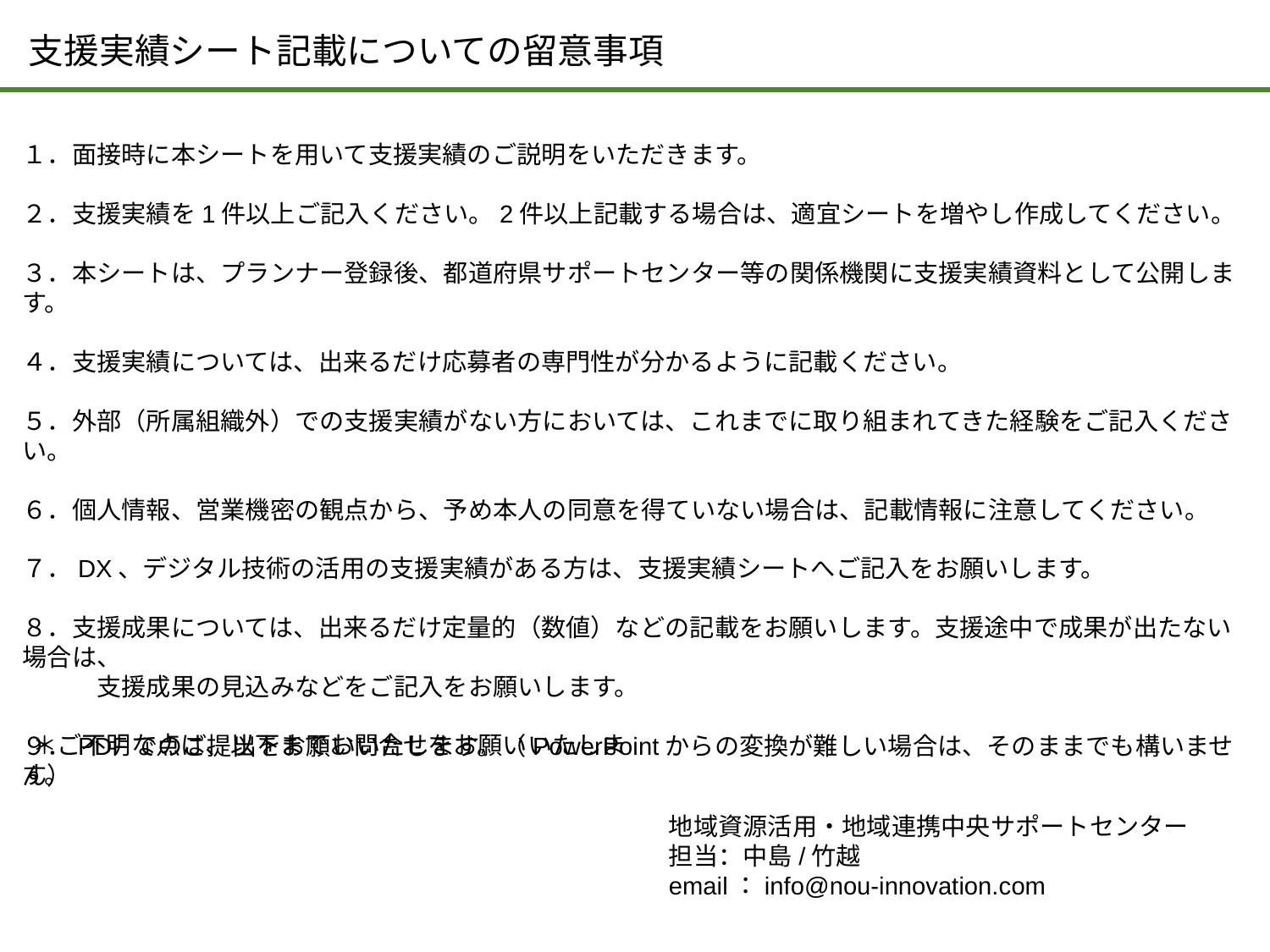

支援実績シート記載についての留意事項

１．面接時に本シートを用いて支援実績のご説明をいただきます。

２．支援実績を1件以上ご記入ください。2件以上記載する場合は、適宜シートを増やし作成してください。

３．本シートは、プランナー登録後、都道府県サポートセンター等の関係機関に支援実績資料として公開します。

４．支援実績については、出来るだけ応募者の専門性が分かるように記載ください。

５．外部（所属組織外）での支援実績がない方においては、これまでに取り組まれてきた経験をご記入ください。

６．個人情報、営業機密の観点から、予め本人の同意を得ていない場合は、記載情報に注意してください。

７．DX、デジタル技術の活用の支援実績がある方は、支援実績シートへご記入をお願いします。

８．支援成果については、出来るだけ定量的（数値）などの記載をお願いします。支援途中で成果が出たない場合は、
　　　支援成果の見込みなどをご記入をお願いします。

９．PDFでのご提出をお願いいたします。（PowerPointからの変換が難しい場合は、そのままでも構いません）

 ＊ご不明な点は、以下までお問合せをお願いいたします。

地域資源活用・地域連携中央サポートセンター
担当：中島/竹越
email：info@nou-innovation.com